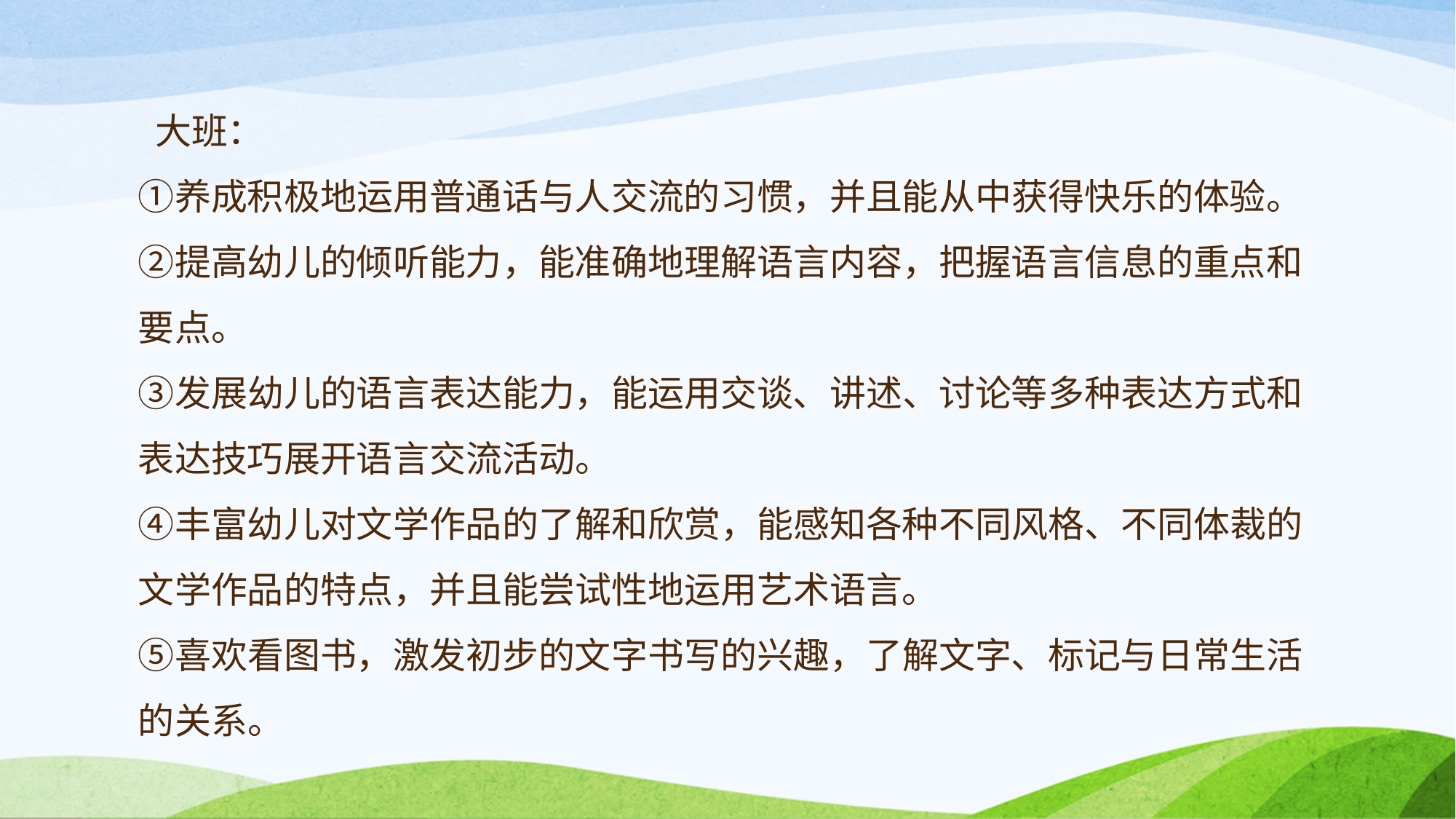

# 大班： ①养成积极地运用普通话与人交流的习惯，并且能从中获得快乐的体验。 ②提高幼儿的倾听能力，能准确地理解语言内容，把握语言信息的重点和要点。 ③发展幼儿的语言表达能力，能运用交谈、讲述、讨论等多种表达方式和表达技巧展开语言交流活动。 ④丰富幼儿对文学作品的了解和欣赏，能感知各种不同风格、不同体裁的文学作品的特点，并且能尝试性地运用艺术语言。 ⑤喜欢看图书，激发初步的文字书写的兴趣，了解文字、标记与日常生活的关系。